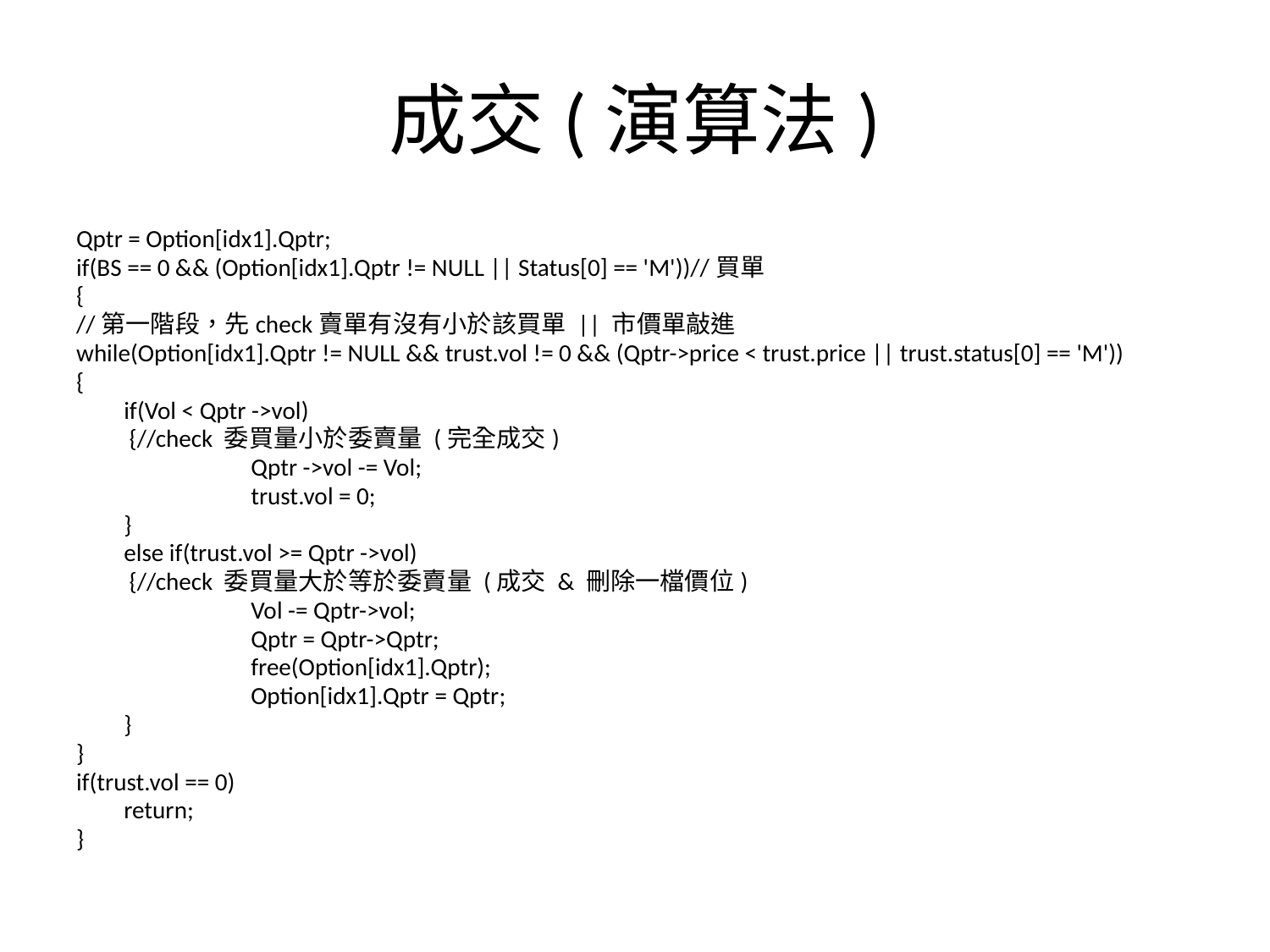

# 成交(演算法)
Qptr = Option[idx1].Qptr;
if(BS == 0 && (Option[idx1].Qptr != NULL || Status[0] == 'M'))//買單
{
//第一階段，先check賣單有沒有小於該買單 || 市價單敲進
while(Option[idx1].Qptr != NULL && trust.vol != 0 && (Qptr->price < trust.price || trust.status[0] == 'M'))
{
	if(Vol < Qptr ->vol)
	 {//check 委買量小於委賣量 (完全成交)
		Qptr ->vol -= Vol;
		trust.vol = 0;
	}
	else if(trust.vol >= Qptr ->vol)
	 {//check 委買量大於等於委賣量 (成交 & 刪除一檔價位)
		Vol -= Qptr->vol;
		Qptr = Qptr->Qptr;
		free(Option[idx1].Qptr);
		Option[idx1].Qptr = Qptr;
	}
}
if(trust.vol == 0)
	return;
}